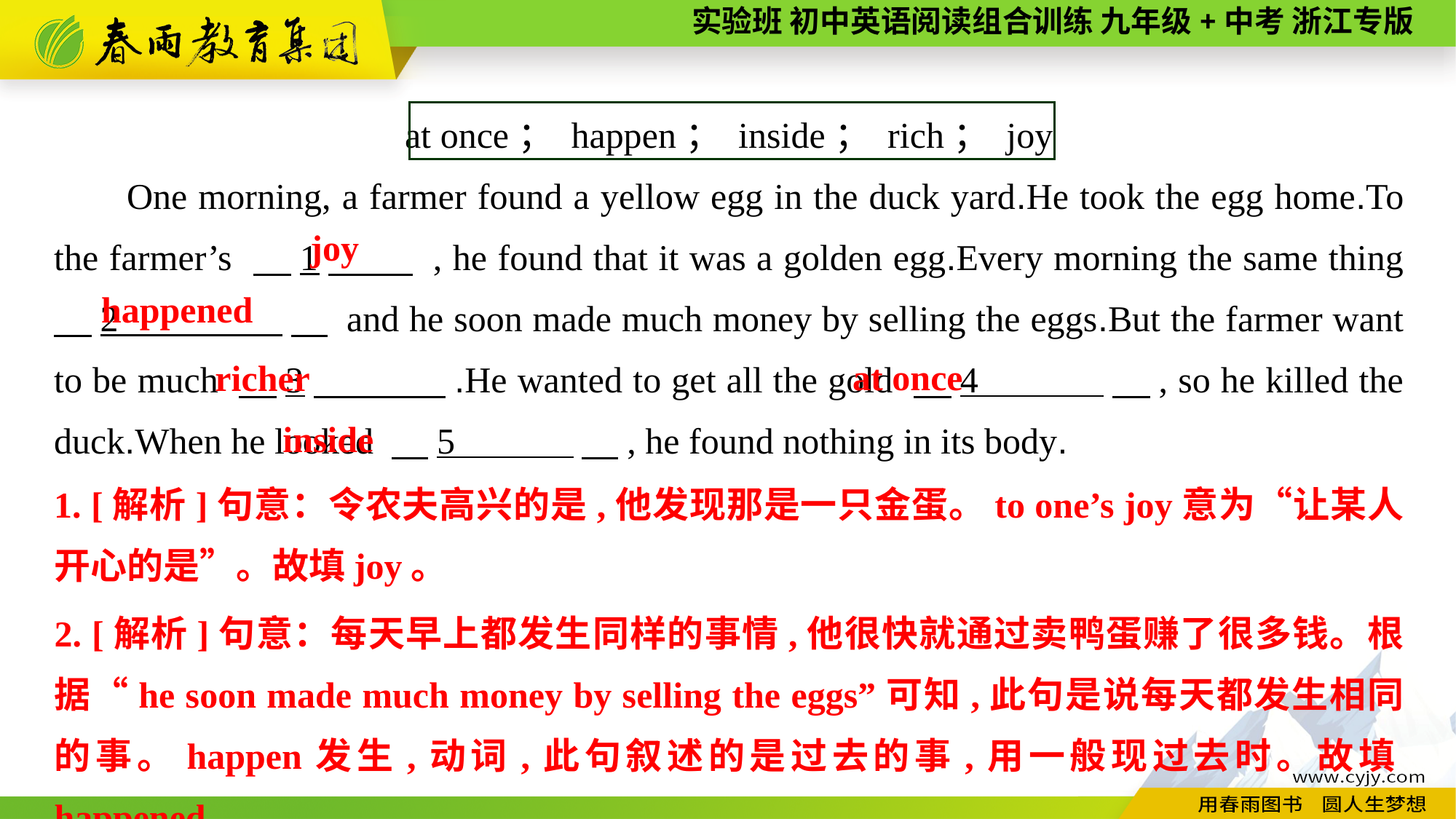

at once； happen； inside； rich； joy
One morning, a farmer found a yellow egg in the duck yard.He took the egg home.To the farmer’s 　1　      , he found that it was a golden egg.Every morning the same thing 　2                　 and he soon made much money by selling the eggs.But the farmer want to be much 　3　          .He wanted to get all the gold 　4            　, so he killed the duck.When he looked 　5             　, he found nothing in its body.

 joy
happened
at once
richer
inside
1. [解析]句意：令农夫高兴的是,他发现那是一只金蛋。to one’s joy意为“让某人开心的是”。故填joy。
2. [解析]句意：每天早上都发生同样的事情,他很快就通过卖鸭蛋赚了很多钱。根据“he soon made much money by selling the eggs”可知,此句是说每天都发生相同的事。happen发生,动词,此句叙述的是过去的事,用一般现过去时。故填happened。